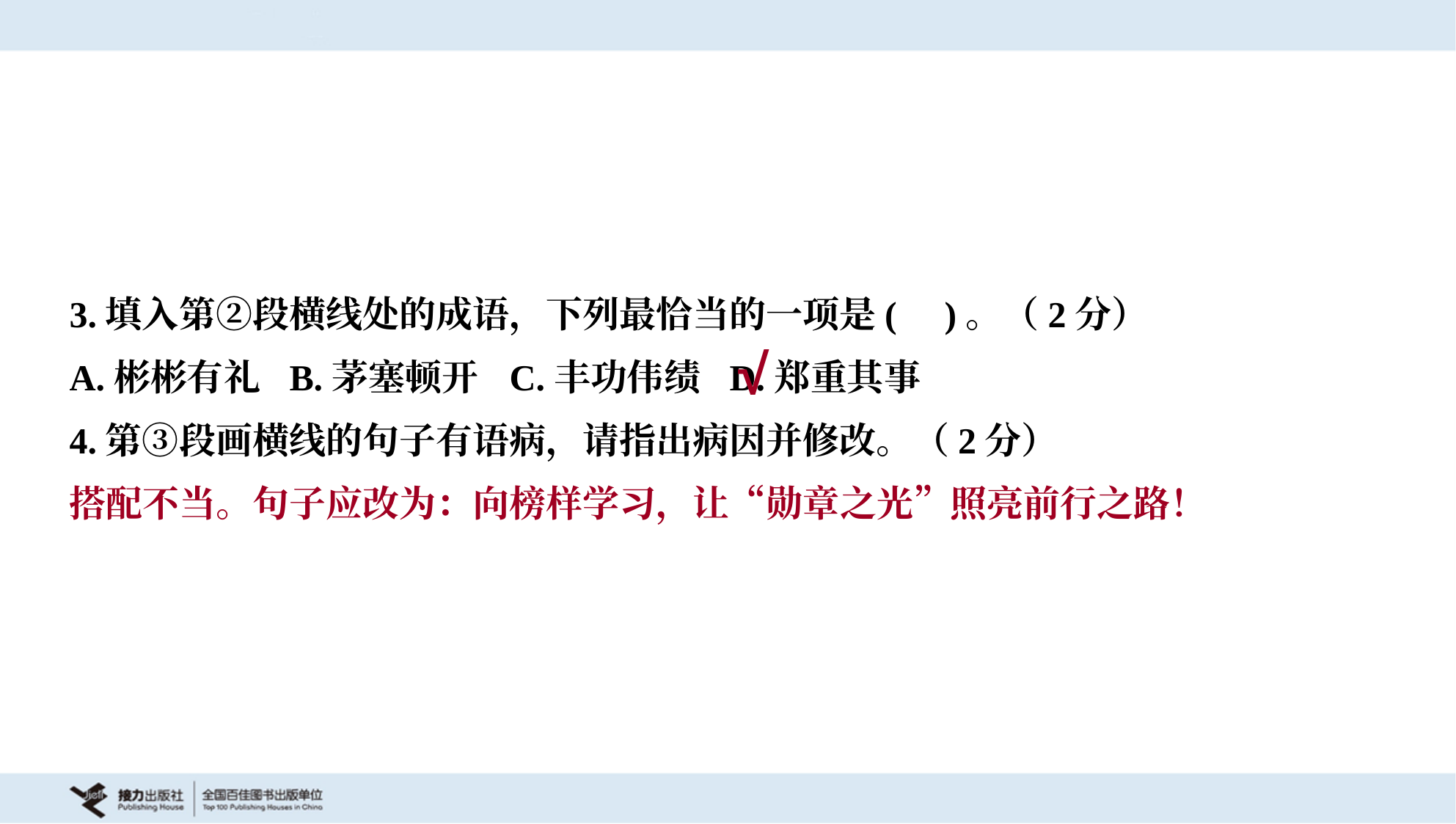

3.填入第②段横线处的成语，下列最恰当的一项是(     )。（2分）
A.彬彬有礼	B.茅塞顿开	C.丰功伟绩	D.郑重其事
√
4.第③段画横线的句子有语病，请指出病因并修改。（2分）
搭配不当。句子应改为：向榜样学习，让“勋章之光”照亮前行之路！